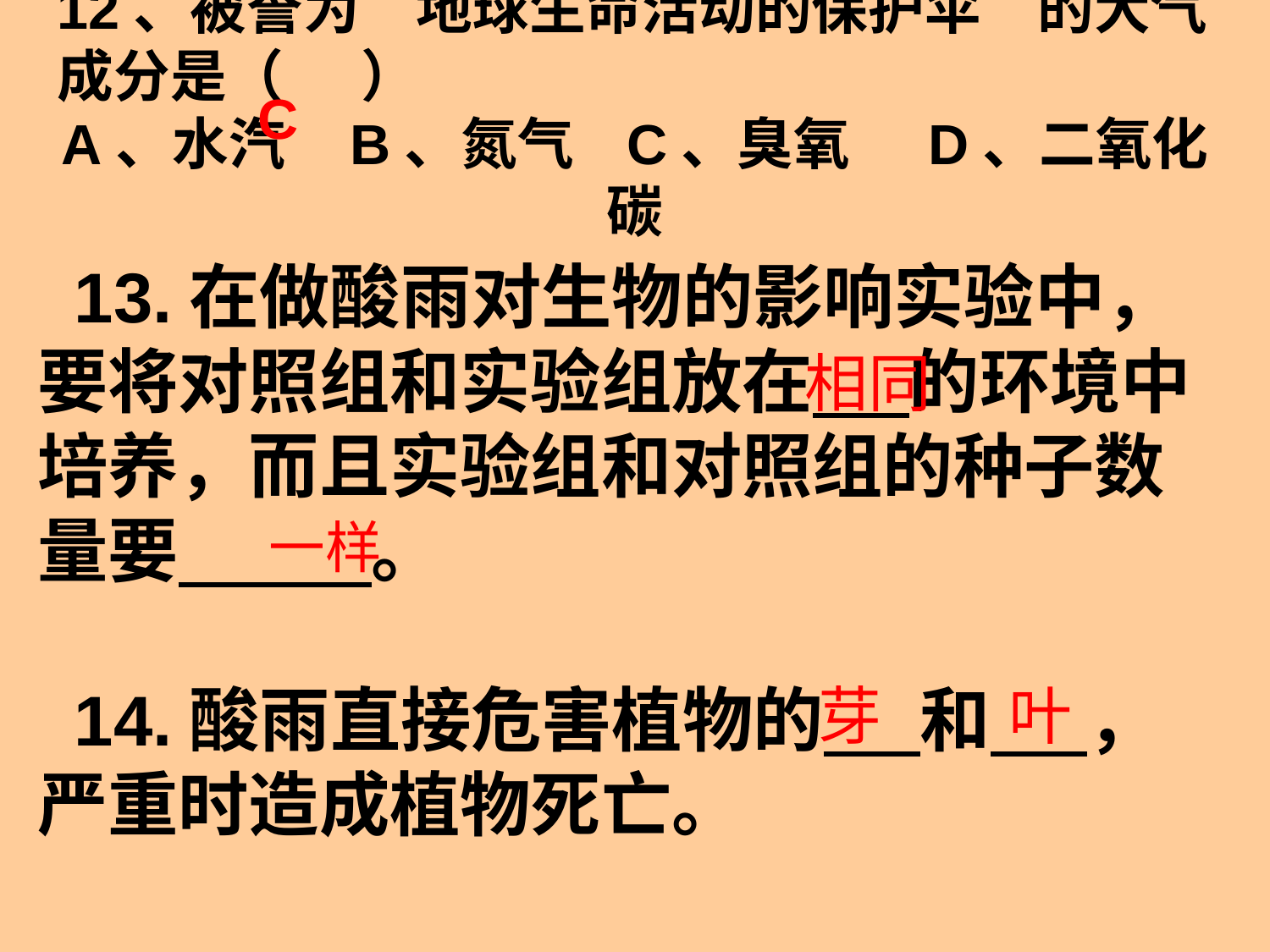

12、被誉为“地球生命活动的保护伞”的大气成分是（      ）
A、水汽    B、氮气   C、臭氧     D、二氧化碳
C
13.在做酸雨对生物的影响实验中，要将对照组和实验组放在      的环境中培养，而且实验组和对照组的种子数量要            。

14.酸雨直接危害植物的      和      ，严重时造成植物死亡。
相同
一样
芽
叶